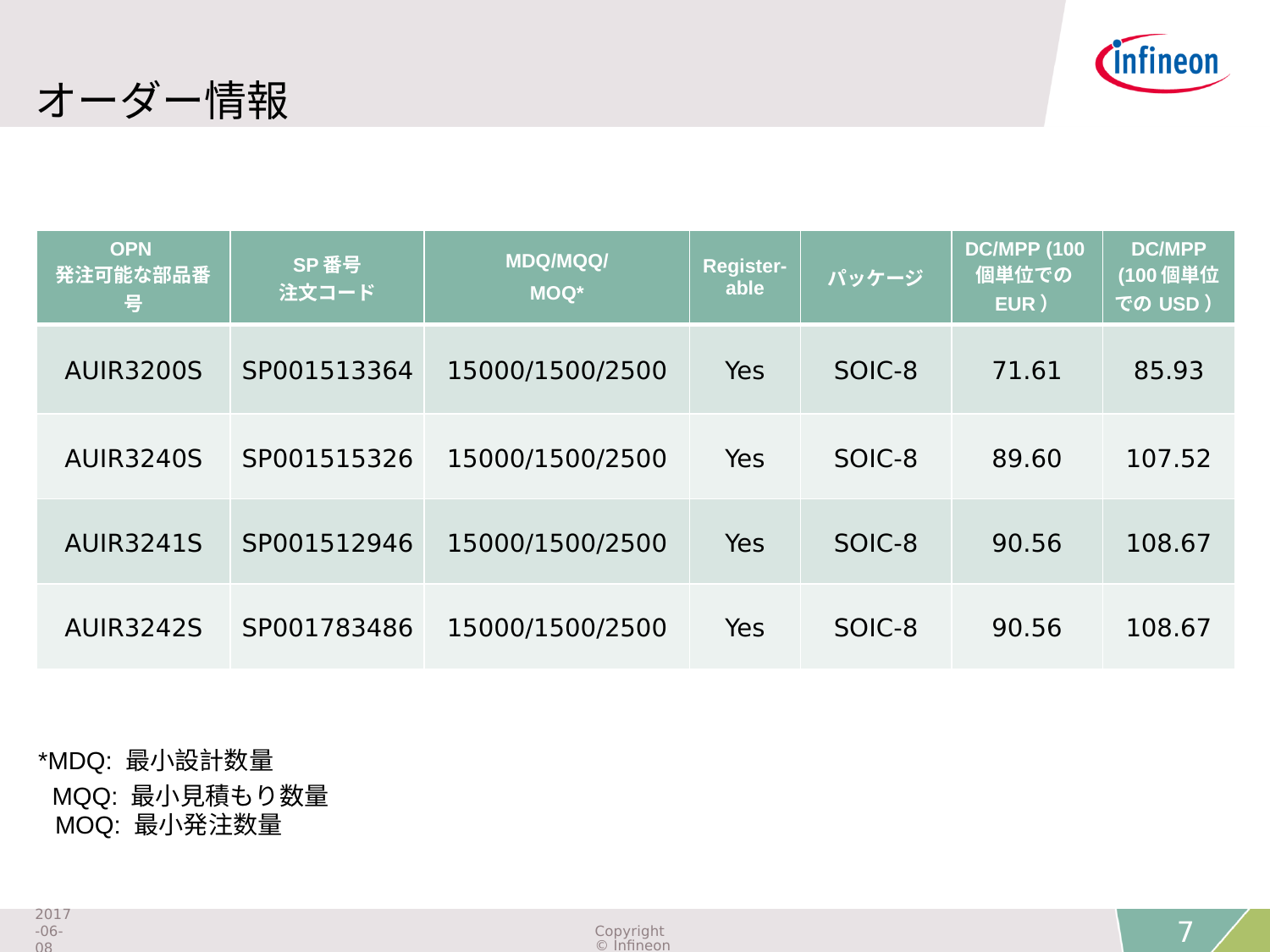

# オーダー情報
| OPN 発注可能な部品番号 | SP番号 注文コード | MDQ/MQQ/ MOQ\* | Register-able | パッケージ | DC/MPP (100個単位でのEUR） | DC/MPP (100個単位でのUSD） |
| --- | --- | --- | --- | --- | --- | --- |
| AUIR3200S | SP001513364 | 15000/1500/2500 | Yes | SOIC-8 | 71.61 | 85.93 |
| AUIR3240S | SP001515326 | 15000/1500/2500 | Yes | SOIC-8 | 89.60 | 107.52 |
| AUIR3241S | SP001512946 | 15000/1500/2500 | Yes | SOIC-8 | 90.56 | 108.67 |
| AUIR3242S | SP001783486 | 15000/1500/2500 | Yes | SOIC-8 | 90.56 | 108.67 |
*MDQ: 最小設計数量
  MQQ: 最小見積もり数量
  MOQ: 最小発注数量
2017-06-08
Copyright © Infineon Technologies AG 2018. All rights reserved.
7